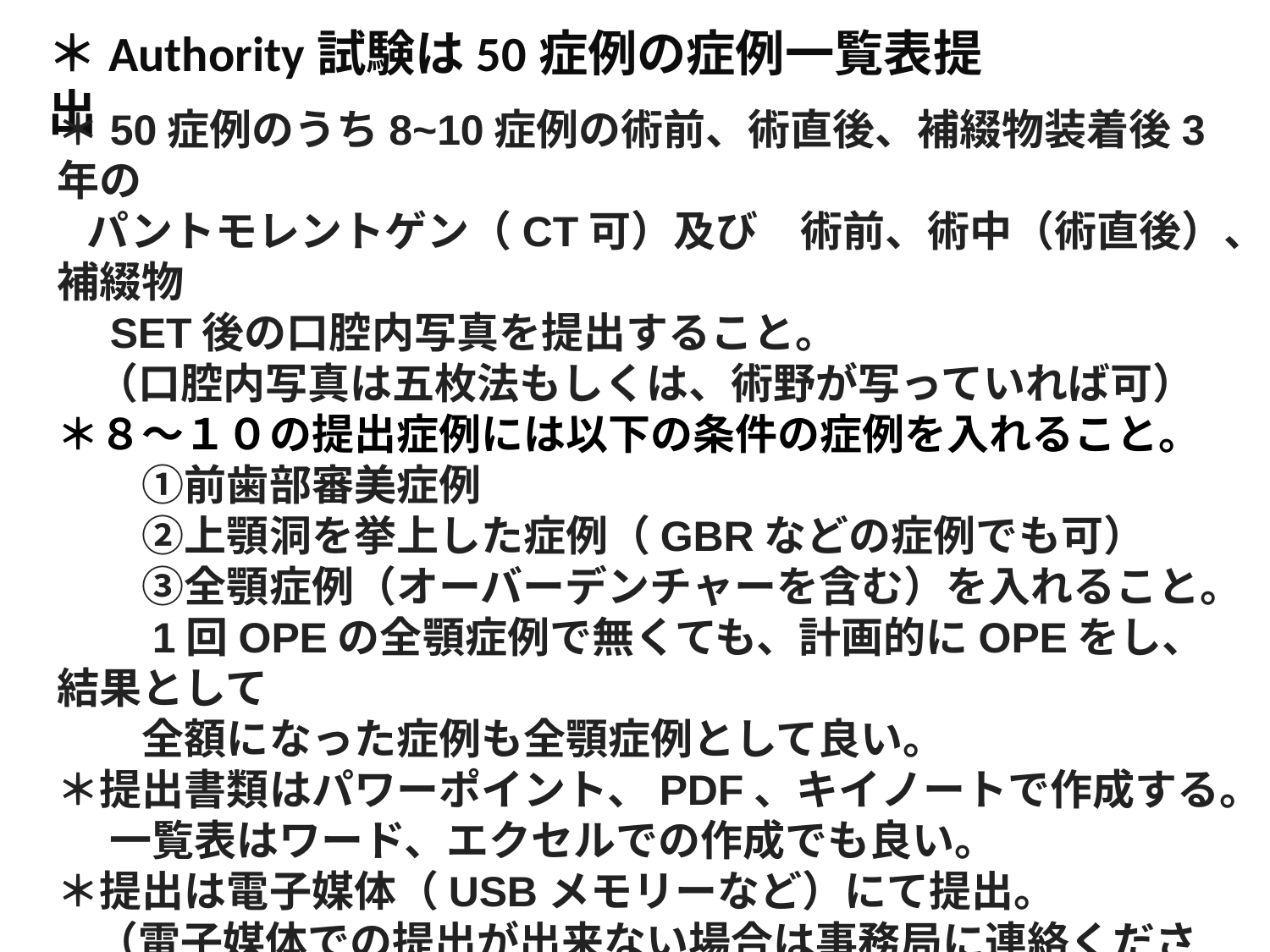

＊Authority試験は50症例の症例一覧表提出
＊50症例のうち8~10症例の術前、術直後、補綴物装着後3年の
  パントモレントゲン（CT可）及び　術前、術中（術直後）、補綴物
　SET後の口腔内写真を提出すること。
   （口腔内写真は五枚法もしくは、術野が写っていれば可）
＊８〜１０の提出症例には以下の条件の症例を入れること。
　　①前歯部審美症例
　　②上顎洞を挙上した症例（GBRなどの症例でも可）
　　③全顎症例（オーバーデンチャーを含む）を入れること。
　　1回OPEの全顎症例で無くても、計画的にOPEをし、結果として
　　全額になった症例も全顎症例として良い。
＊提出書類はパワーポイント、PDF、キイノートで作成する。
　 一覧表はワード、エクセルでの作成でも良い。
＊提出は電子媒体（USBメモリーなど）にて提出。
   （電子媒体での提出が出来ない場合は事務局に連絡ください）
＊提出した症例の他に、試験委員が確認を必要と判断した場合は１〜２症例の追加を求める場合があります。